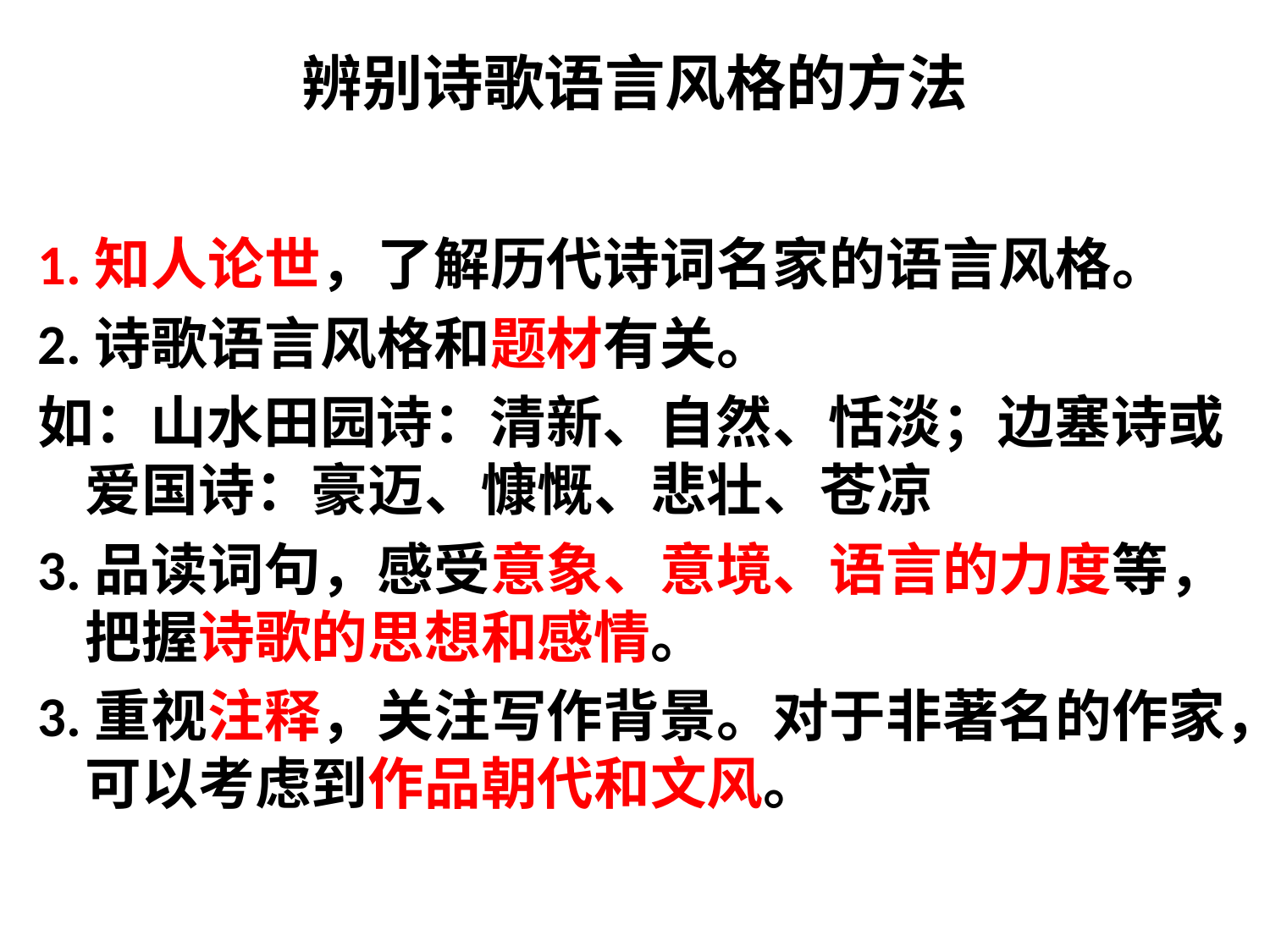

# 辨别诗歌语言风格的方法
1.知人论世，了解历代诗词名家的语言风格。
2.诗歌语言风格和题材有关。
如：山水田园诗：清新、自然、恬淡；边塞诗或爱国诗：豪迈、慷慨、悲壮、苍凉
3.品读词句，感受意象、意境、语言的力度等，把握诗歌的思想和感情。
3.重视注释，关注写作背景。对于非著名的作家，可以考虑到作品朝代和文风。